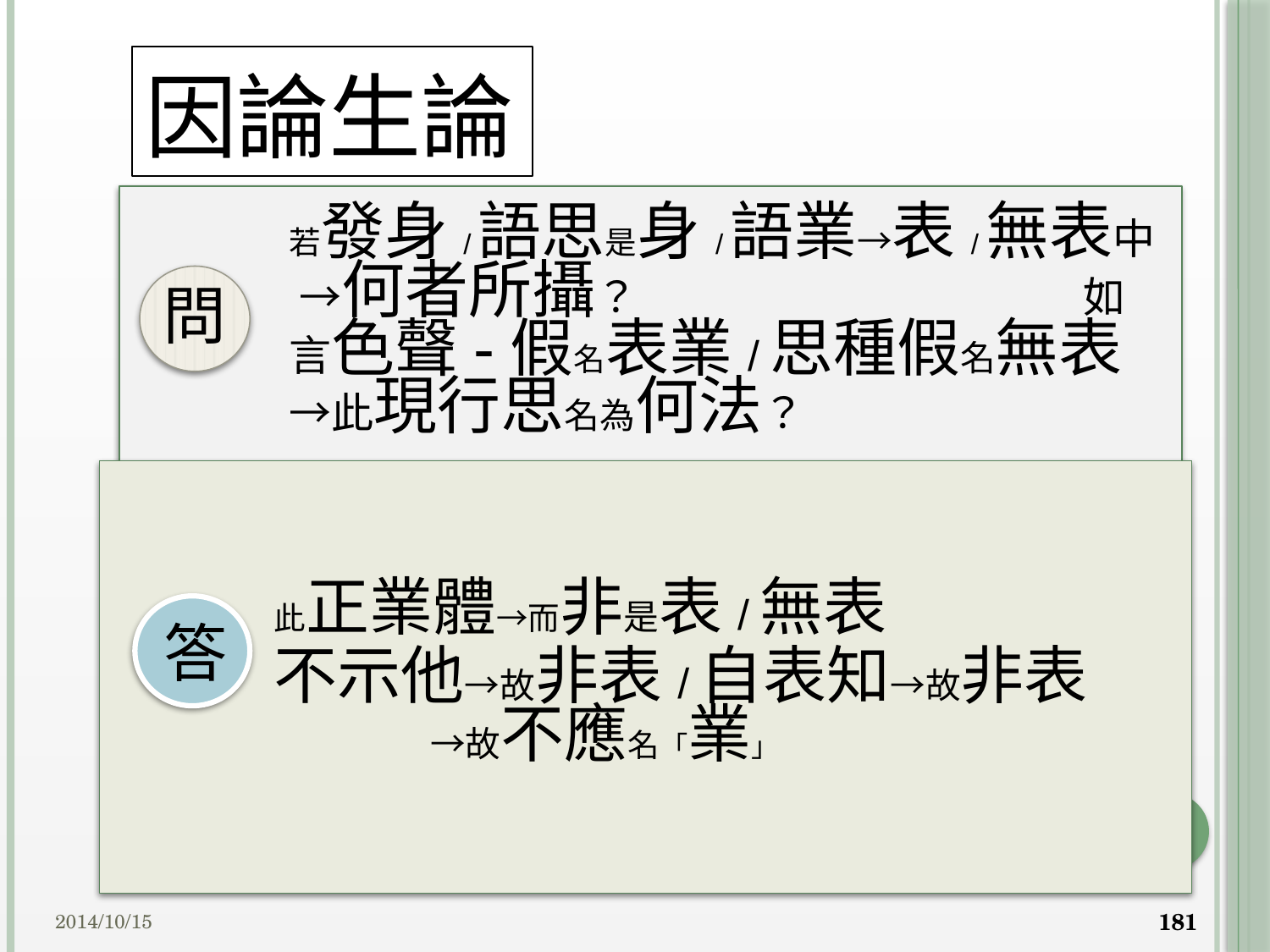

# 因論生論
若發身/語思是身/語業→表/無表中  →何者所攝？                                               如言色聲-假名表業/思種假名無表 →此現行思名為何法？
此正業體→而非是表/無表
不示他→故非表/自表知→故非表                  →故不應名「業」
問
答
2014/10/15
181